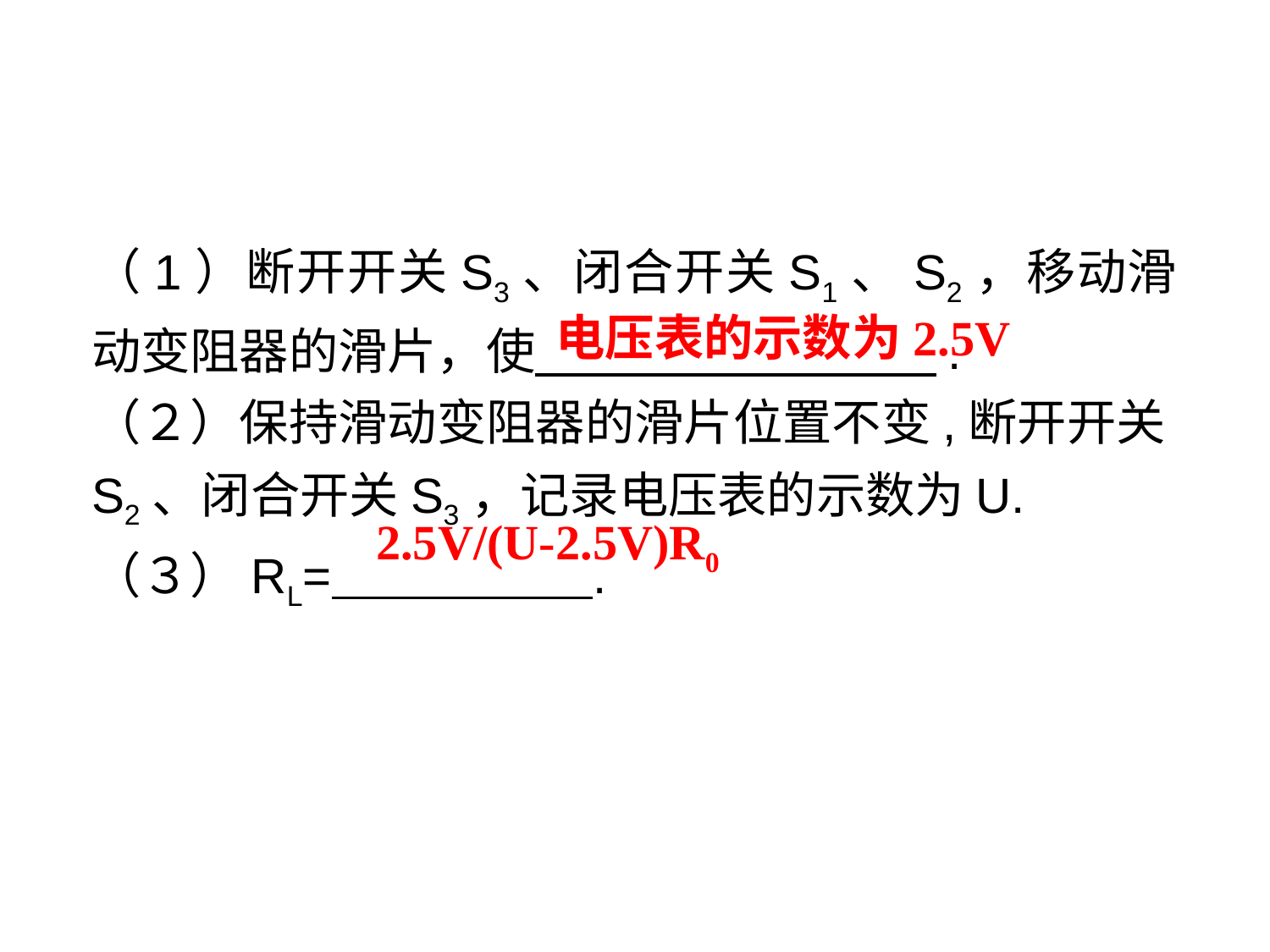

（1）断开开关S3、闭合开关S1、S2，移动滑动变阻器的滑片，使                　　　       .
（２）保持滑动变阻器的滑片位置不变,断开开关S2、闭合开关S3，记录电压表的示数为U.
（３）RL=                   .
电压表的示数为2.5V
2.5V/(U-2.5V)R0